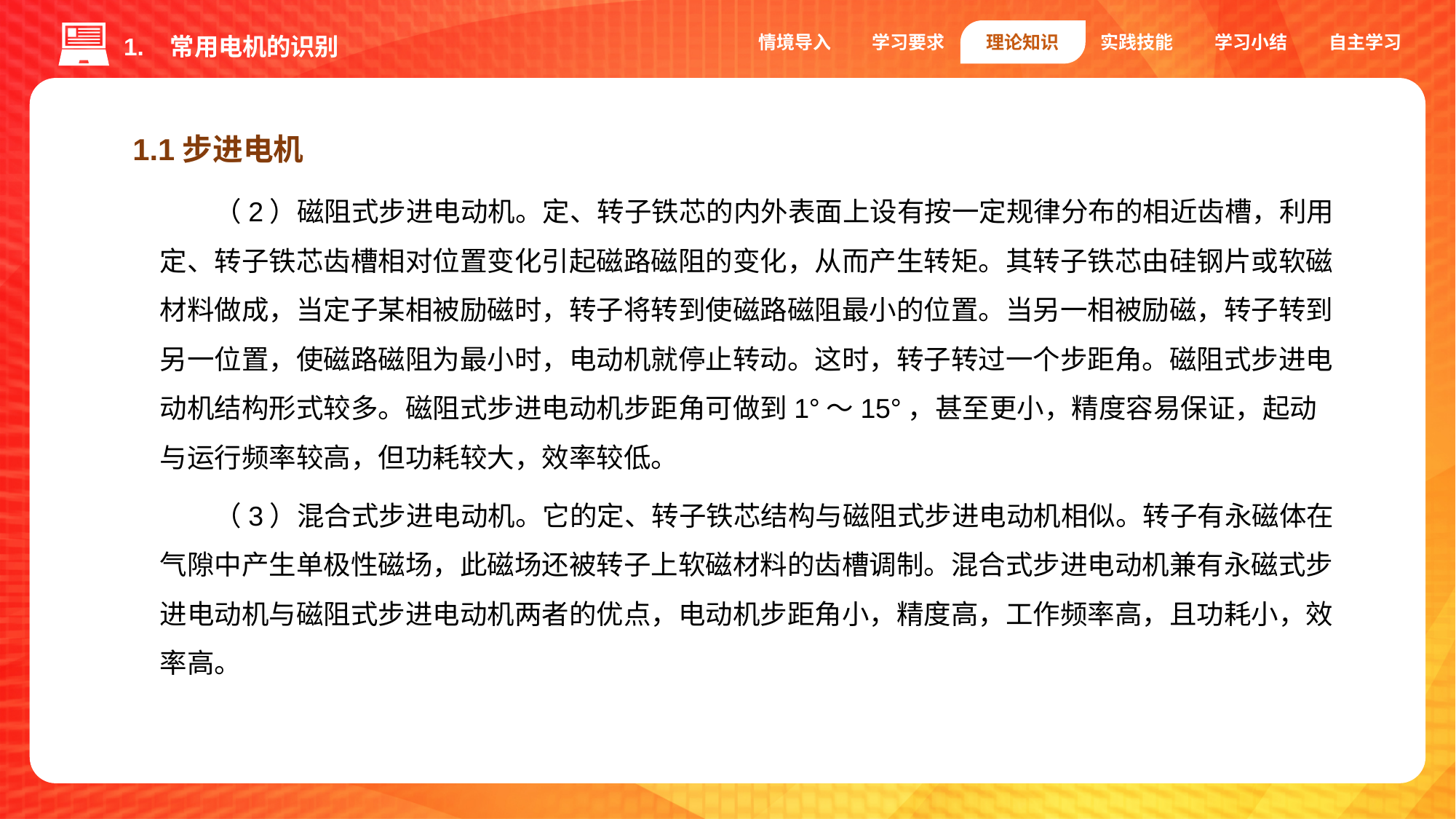

情境导入
学习要求
理论知识
实践技能
学习小结
自主学习

1.   常用电机的识别
1.1步进电机
（2）磁阻式步进电动机。定、转子铁芯的内外表面上设有按一定规律分布的相近齿槽，利用定、转子铁芯齿槽相对位置变化引起磁路磁阻的变化，从而产生转矩。其转子铁芯由硅钢片或软磁材料做成，当定子某相被励磁时，转子将转到使磁路磁阻最小的位置。当另一相被励磁，转子转到另一位置，使磁路磁阻为最小时，电动机就停止转动。这时，转子转过一个步距角。磁阻式步进电动机结构形式较多。磁阻式步进电动机步距角可做到1°～15°，甚至更小，精度容易保证，起动与运行频率较高，但功耗较大，效率较低。
（3）混合式步进电动机。它的定、转子铁芯结构与磁阻式步进电动机相似。转子有永磁体在气隙中产生单极性磁场，此磁场还被转子上软磁材料的齿槽调制。混合式步进电动机兼有永磁式步进电动机与磁阻式步进电动机两者的优点，电动机步距角小，精度高，工作频率高，且功耗小，效率高。